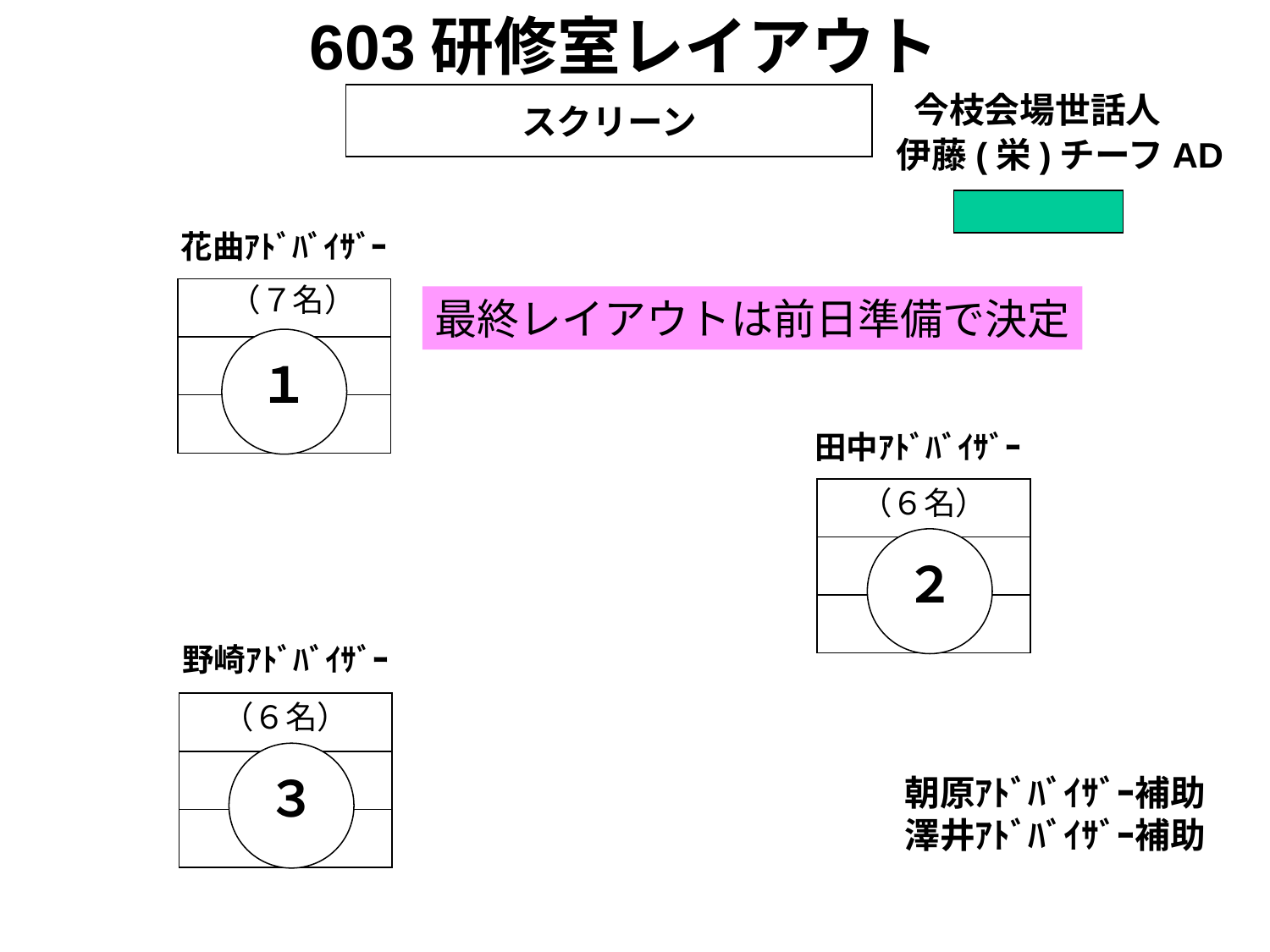

603研修室レイアウト
今枝会場世話人
スクリーン
伊藤(栄)チーフAD

花曲ｱﾄﾞﾊﾞｲｻﾞｰ
（７名）

最終レイアウトは前日準備で決定
１
田中ｱﾄﾞﾊﾞｲｻﾞｰ
（６名）

２
野崎ｱﾄﾞﾊﾞｲｻﾞｰ
（６名）

３
朝原ｱﾄﾞﾊﾞｲｻﾞｰ補助
澤井ｱﾄﾞﾊﾞｲｻﾞｰ補助